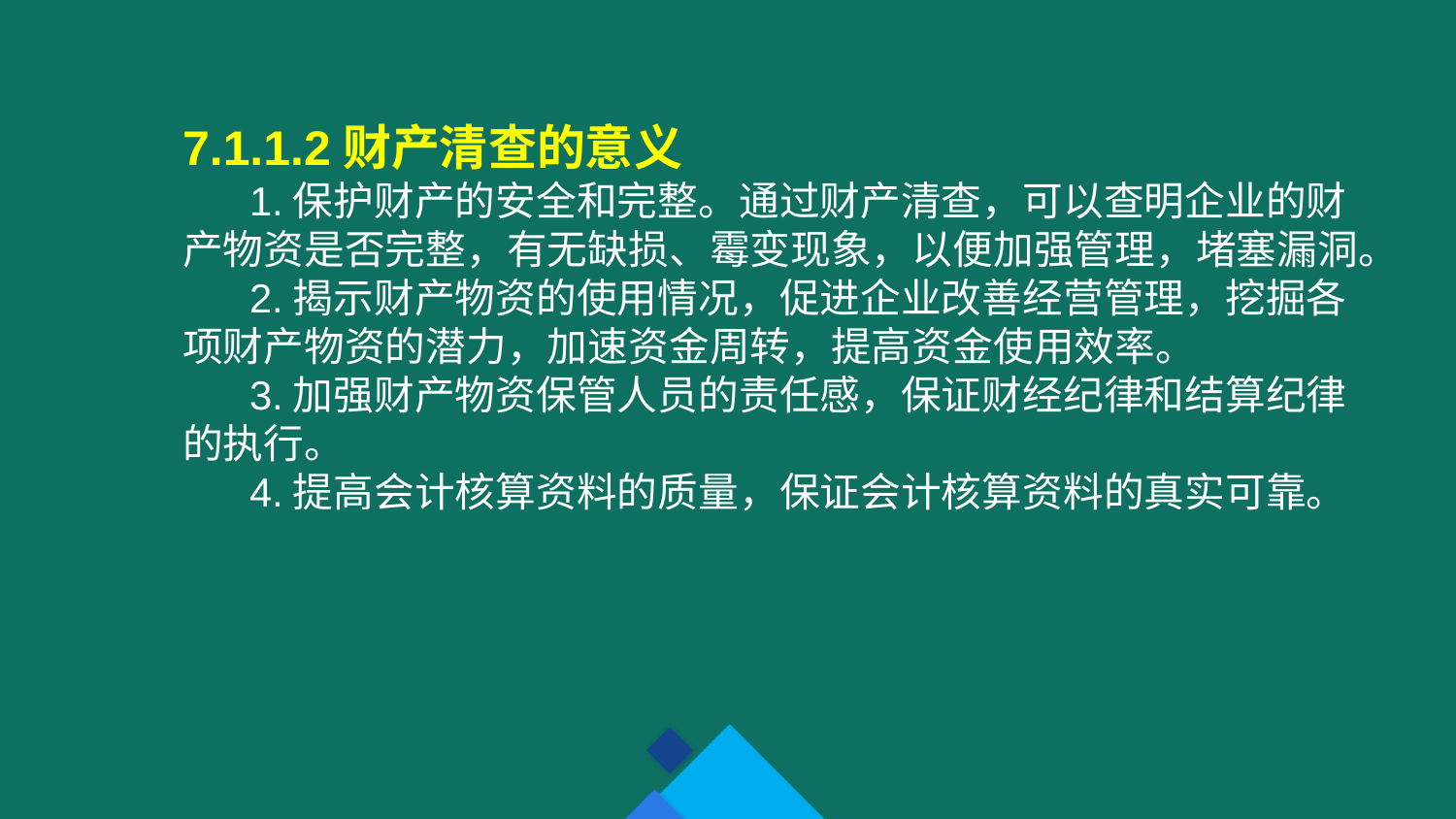

7.1.1.2财产清查的意义
      1.保护财产的安全和完整。通过财产清查，可以查明企业的财产物资是否完整，有无缺损、霉变现象，以便加强管理，堵塞漏洞。
      2.揭示财产物资的使用情况，促进企业改善经营管理，挖掘各项财产物资的潜力，加速资金周转，提高资金使用效率。
      3.加强财产物资保管人员的责任感，保证财经纪律和结算纪律的执行。
      4.提高会计核算资料的质量，保证会计核算资料的真实可靠。